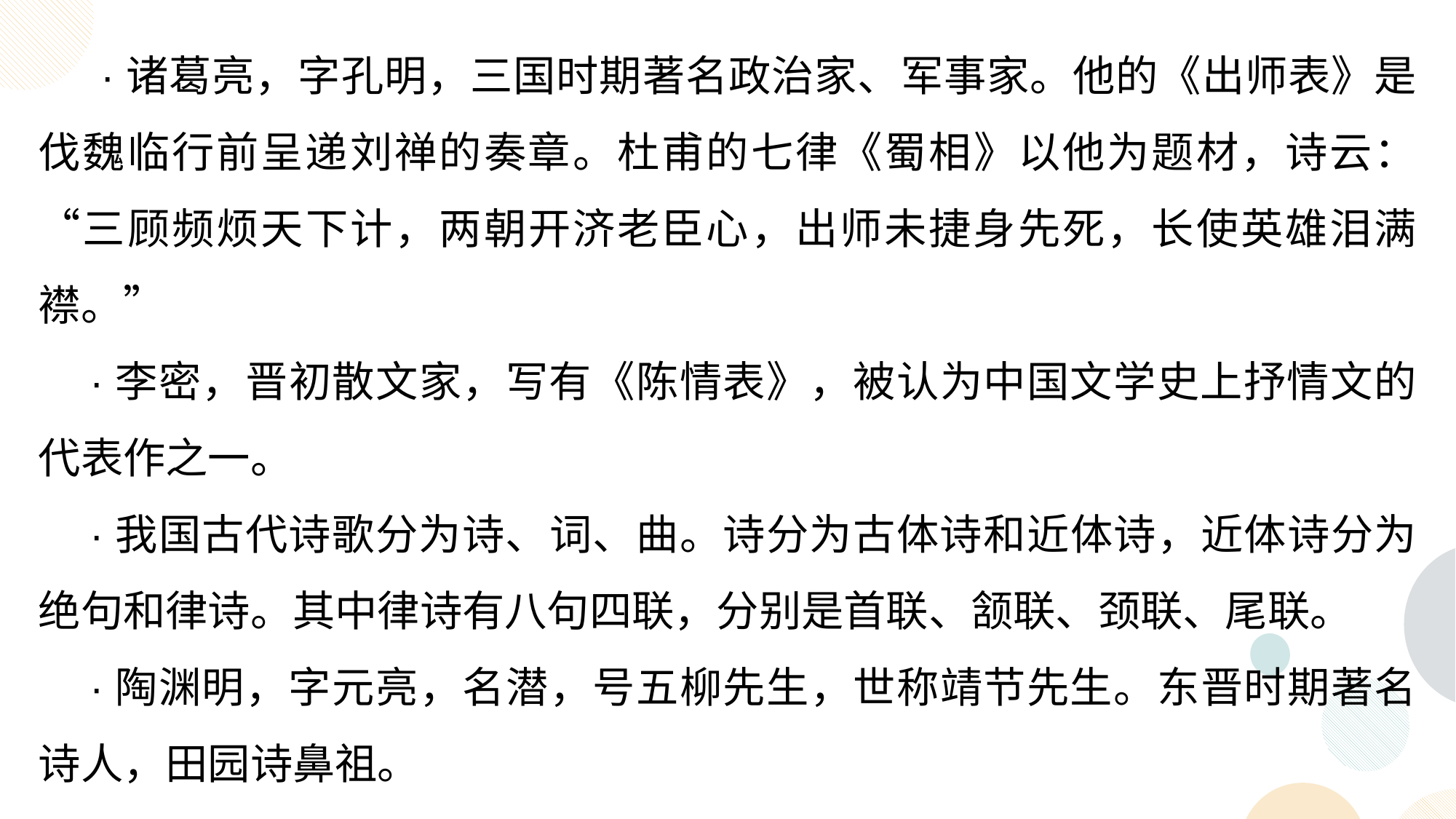

·诸葛亮，字孔明，三国时期著名政治家、军事家。他的《出师表》是伐魏临行前呈递刘禅的奏章。杜甫的七律《蜀相》以他为题材，诗云：“三顾频烦天下计，两朝开济老臣心，出师未捷身先死，长使英雄泪满襟。”
    ·李密，晋初散文家，写有《陈情表》，被认为中国文学史上抒情文的代表作之一。
    ·我国古代诗歌分为诗、词、曲。诗分为古体诗和近体诗，近体诗分为绝句和律诗。其中律诗有八句四联，分别是首联、颔联、颈联、尾联。
    ·陶渊明，字元亮，名潜，号五柳先生，世称靖节先生。东晋时期著名诗人，田园诗鼻祖。